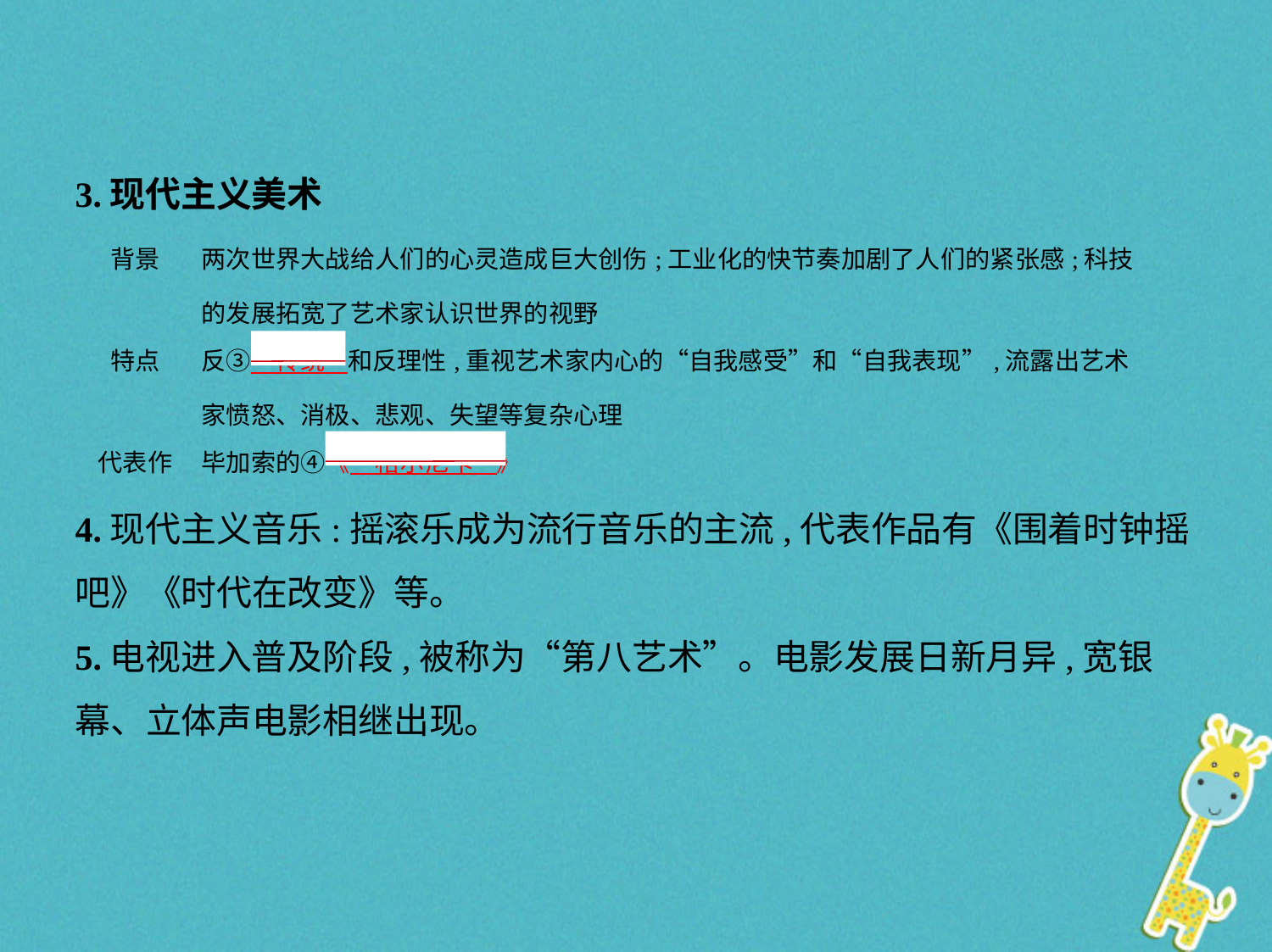

3.现代主义美术
| 背景 | 两次世界大战给人们的心灵造成巨大创伤;工业化的快节奏加剧了人们的紧张感;科技的发展拓宽了艺术家认识世界的视野 |
| --- | --- |
| 特点 | 反③　传统    和反理性,重视艺术家内心的“自我感受”和“自我表现”,流露出艺术家愤怒、消极、悲观、失望等复杂心理 |
| 代表作 | 毕加索的④《　格尔尼卡    》 |

4.现代主义音乐:摇滚乐成为流行音乐的主流,代表作品有《围着时钟摇
吧》《时代在改变》等。
5.电视进入普及阶段,被称为“第八艺术”。电影发展日新月异,宽银
幕、立体声电影相继出现。